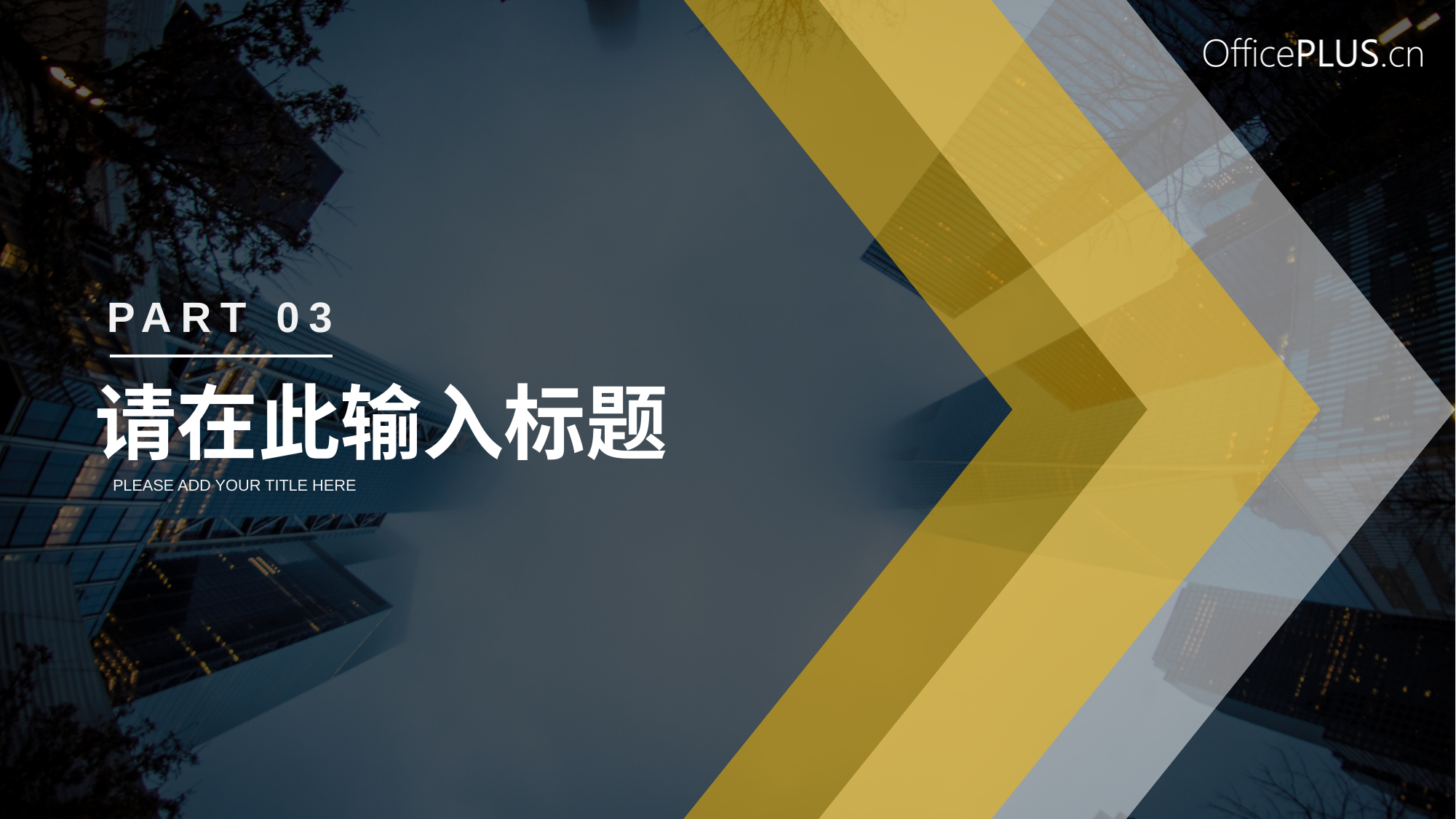

PART 03
请在此输入标题
PLEASE ADD YOUR TITLE HERE